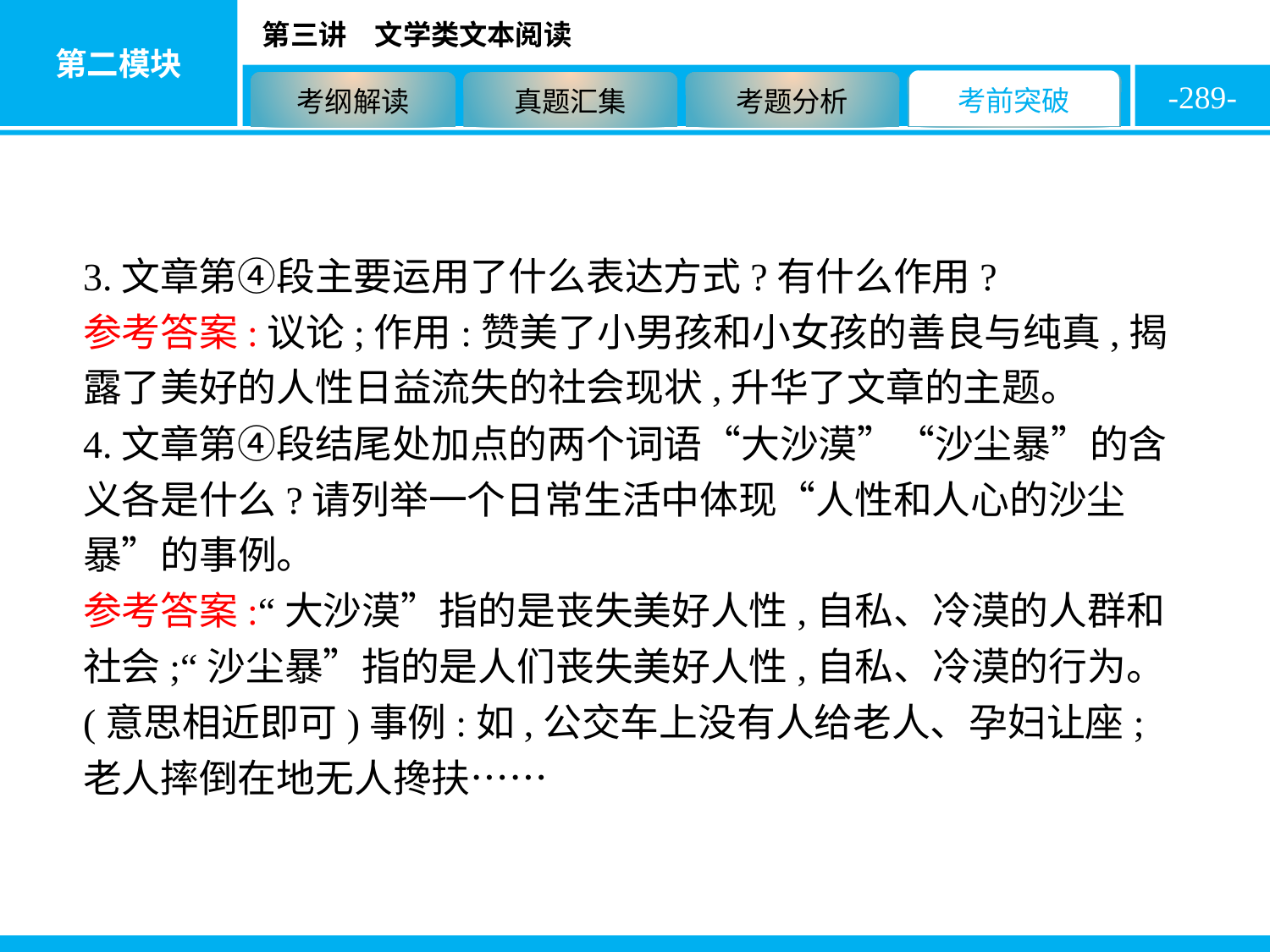

-289-
3.文章第④段主要运用了什么表达方式?有什么作用?
参考答案:议论;作用:赞美了小男孩和小女孩的善良与纯真,揭露了美好的人性日益流失的社会现状,升华了文章的主题。
4.文章第④段结尾处加点的两个词语“大沙漠”“沙尘暴”的含义各是什么?请列举一个日常生活中体现“人性和人心的沙尘暴”的事例。
参考答案:“大沙漠”指的是丧失美好人性,自私、冷漠的人群和社会;“沙尘暴”指的是人们丧失美好人性,自私、冷漠的行为。(意思相近即可)事例:如,公交车上没有人给老人、孕妇让座;老人摔倒在地无人搀扶……